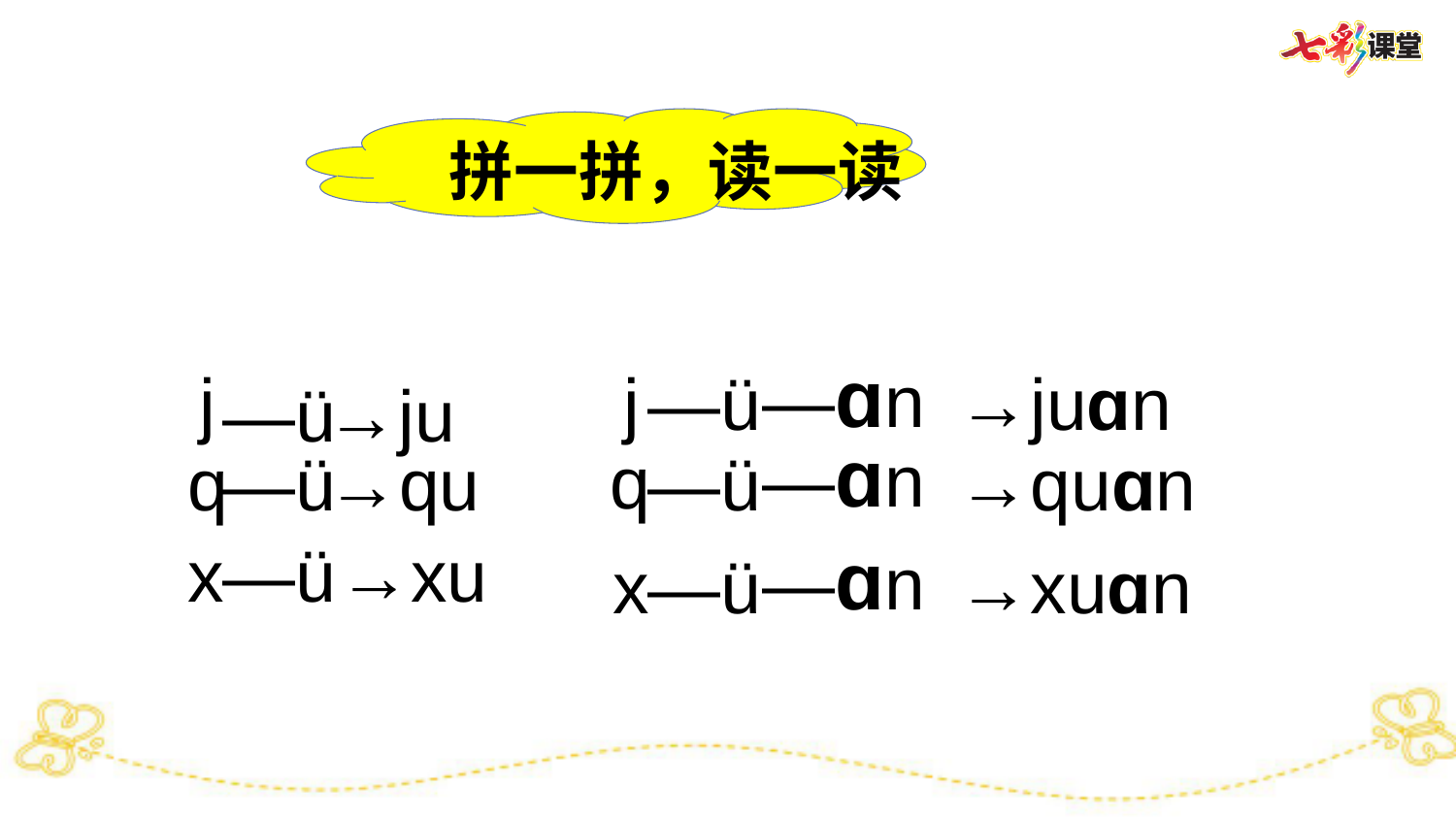

拼一拼，读一读

—ɑn
j
j
—ü

→juɑn
—ü
→ju

—ɑn
q
q
—ü
→qu
—ü
→quɑn
x
—ü
→xu
—ɑn
x
—ü
→xuɑn